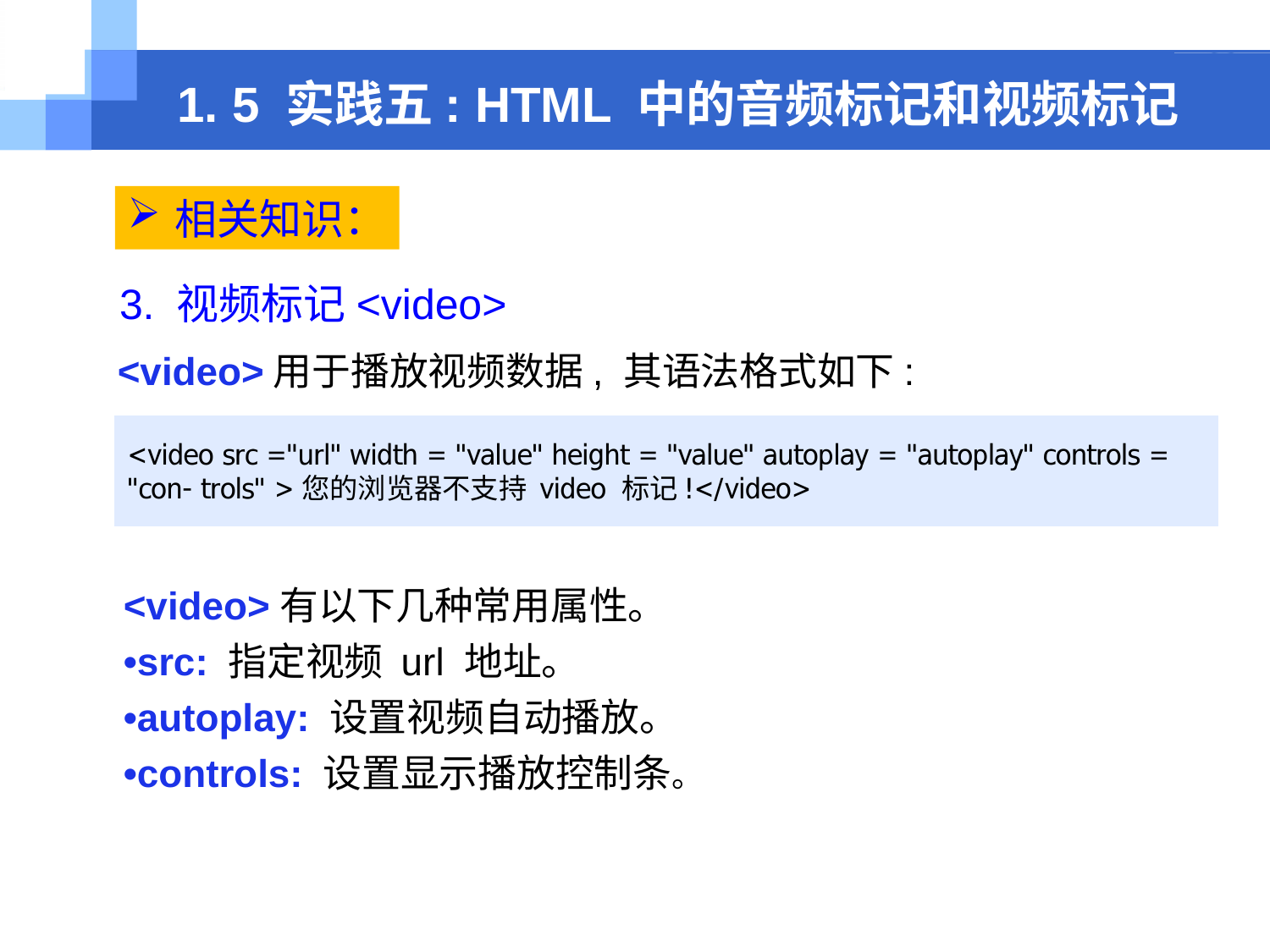

1. 5 实践五: HTML 中的音频标记和视频标记
相关知识：
3. 视频标记<video>
<video>用于播放视频数据, 其语法格式如下:
<video src ="url" width = "value" height = "value" autoplay = "autoplay" controls = "con- trols" >您的浏览器不支持 video 标记!</video>
<video>有以下几种常用属性。
•src: 指定视频 url 地址。
•autoplay: 设置视频自动播放。
•controls: 设置显示播放控制条。